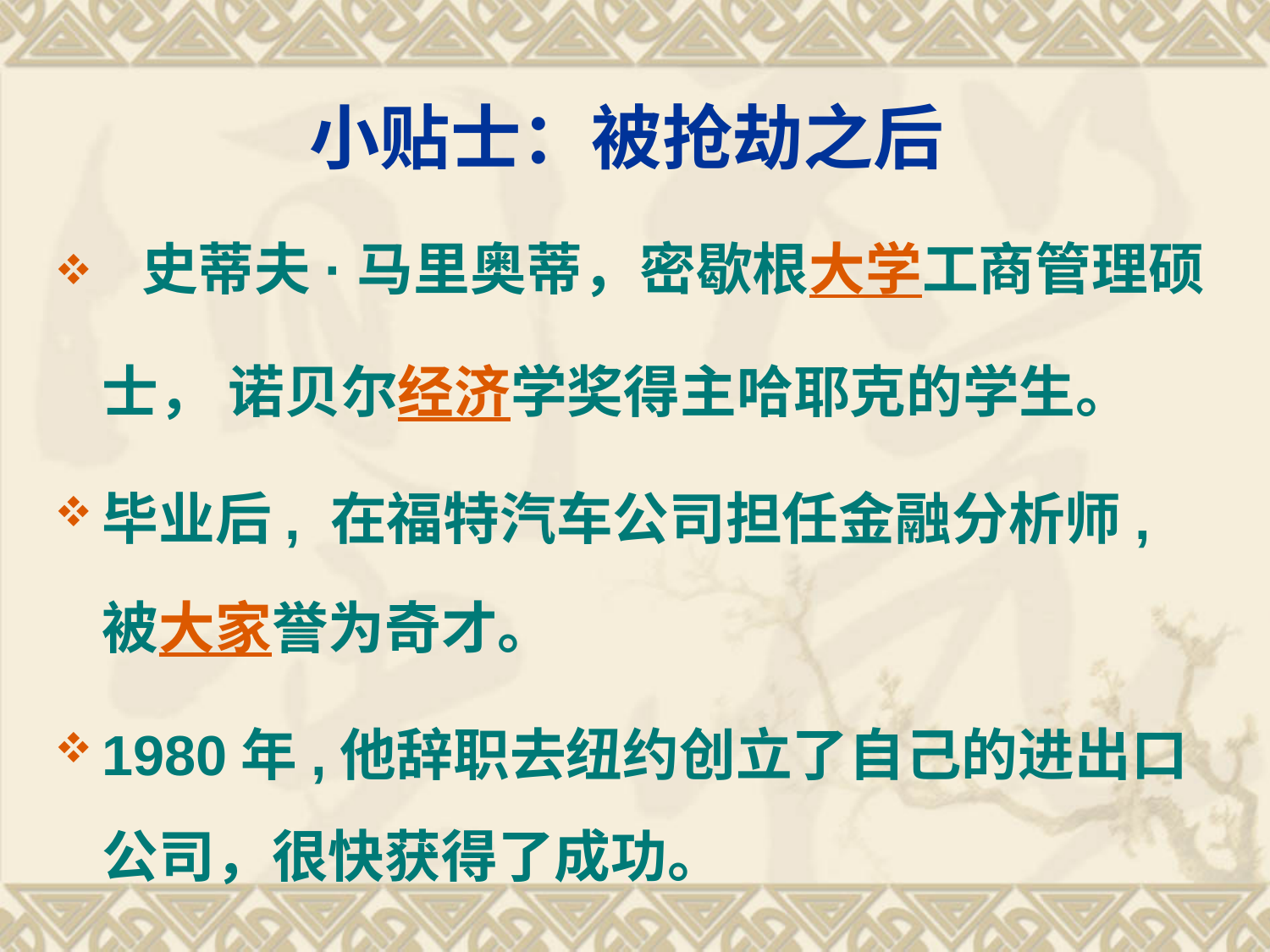

# 小贴士：被抢劫之后
  史蒂夫·马里奥蒂，密歇根大学工商管理硕士， 诺贝尔经济学奖得主哈耶克的学生。
毕业后, 在福特汽车公司担任金融分析师, 被大家誉为奇才。
1980年,他辞职去纽约创立了自己的进出口公司，很快获得了成功。